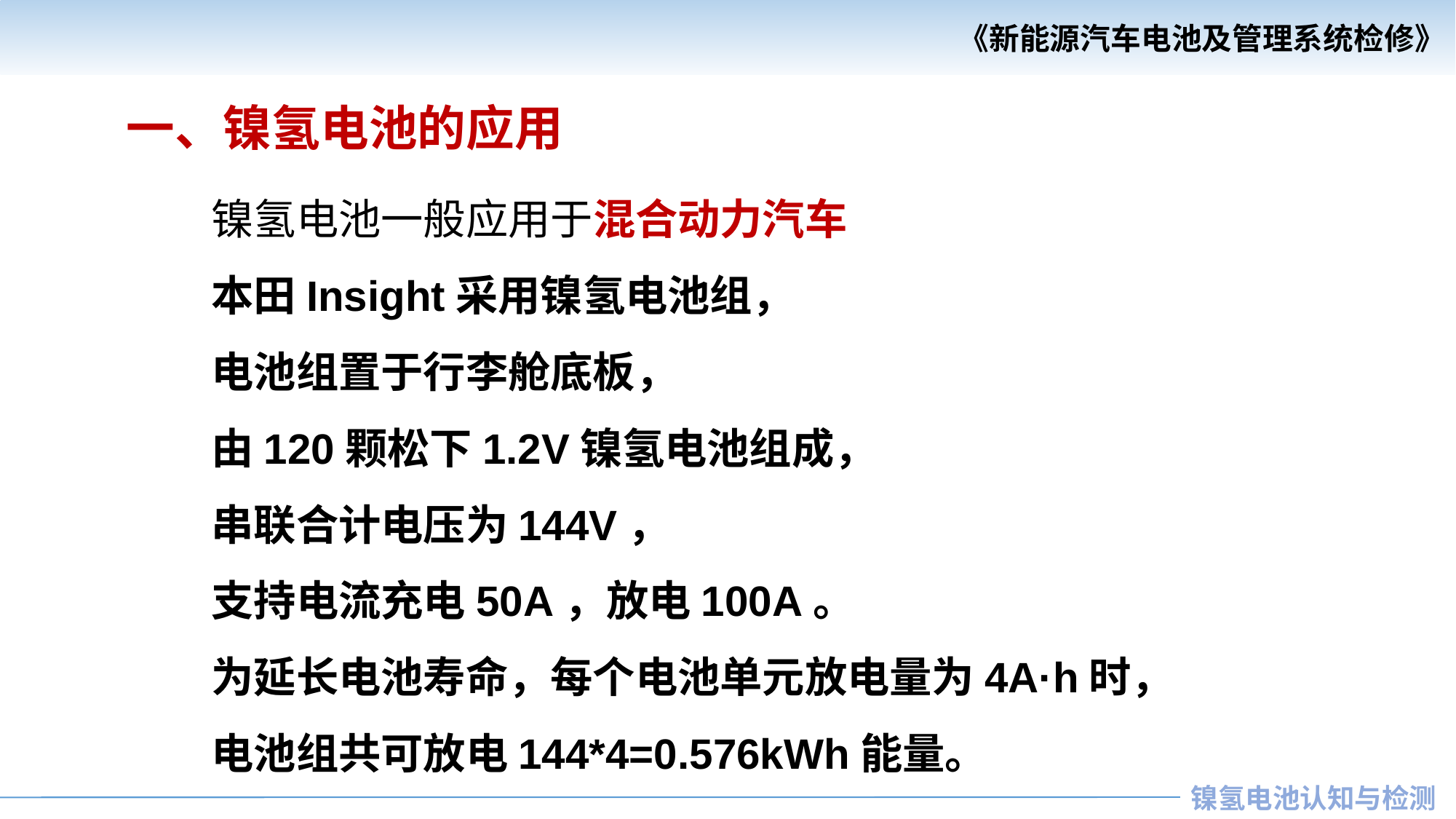

一、镍氢电池的应用
镍氢电池一般应用于混合动力汽车
本田Insight采用镍氢电池组，
电池组置于行李舱底板，
由120颗松下1.2V镍氢电池组成，
串联合计电压为144V，
支持电流充电50A，放电100A。
为延长电池寿命，每个电池单元放电量为4A·h时，
电池组共可放电144*4=0.576kWh能量。